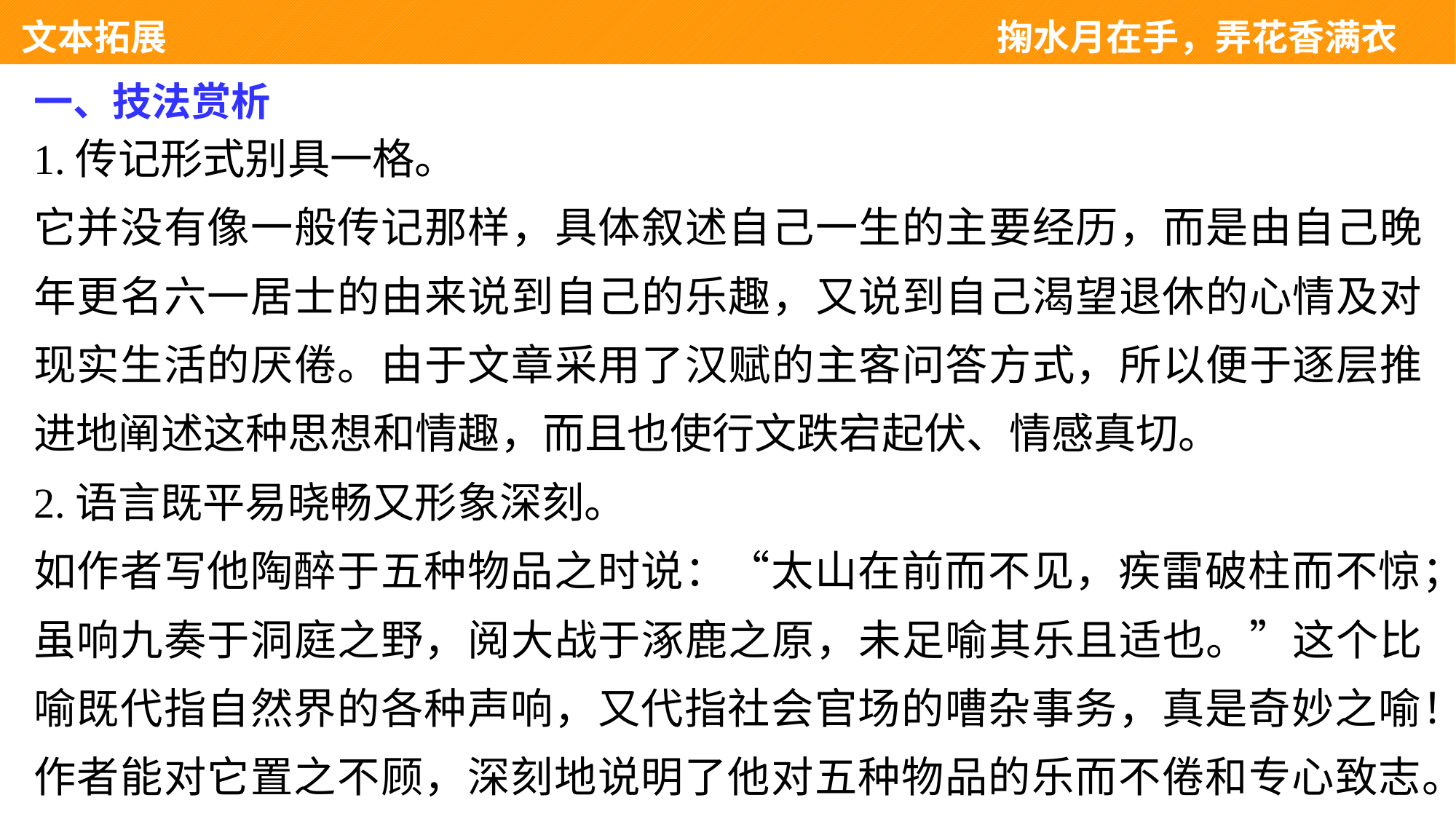

文本拓展        　　　　　　　　　　　　　　　　　　　　　掬水月在手，弄花香满衣
一、技法赏析
1.传记形式别具一格。
它并没有像一般传记那样，具体叙述自己一生的主要经历，而是由自己晚年更名六一居士的由来说到自己的乐趣，又说到自己渴望退休的心情及对现实生活的厌倦。由于文章采用了汉赋的主客问答方式，所以便于逐层推进地阐述这种思想和情趣，而且也使行文跌宕起伏、情感真切。
2.语言既平易晓畅又形象深刻。
如作者写他陶醉于五种物品之时说：“太山在前而不见，疾雷破柱而不惊；虽响九奏于洞庭之野，阅大战于涿鹿之原，未足喻其乐且适也。”这个比喻既代指自然界的各种声响，又代指社会官场的嘈杂事务，真是奇妙之喻！作者能对它置之不顾，深刻地说明了他对五种物品的乐而不倦和专心致志。